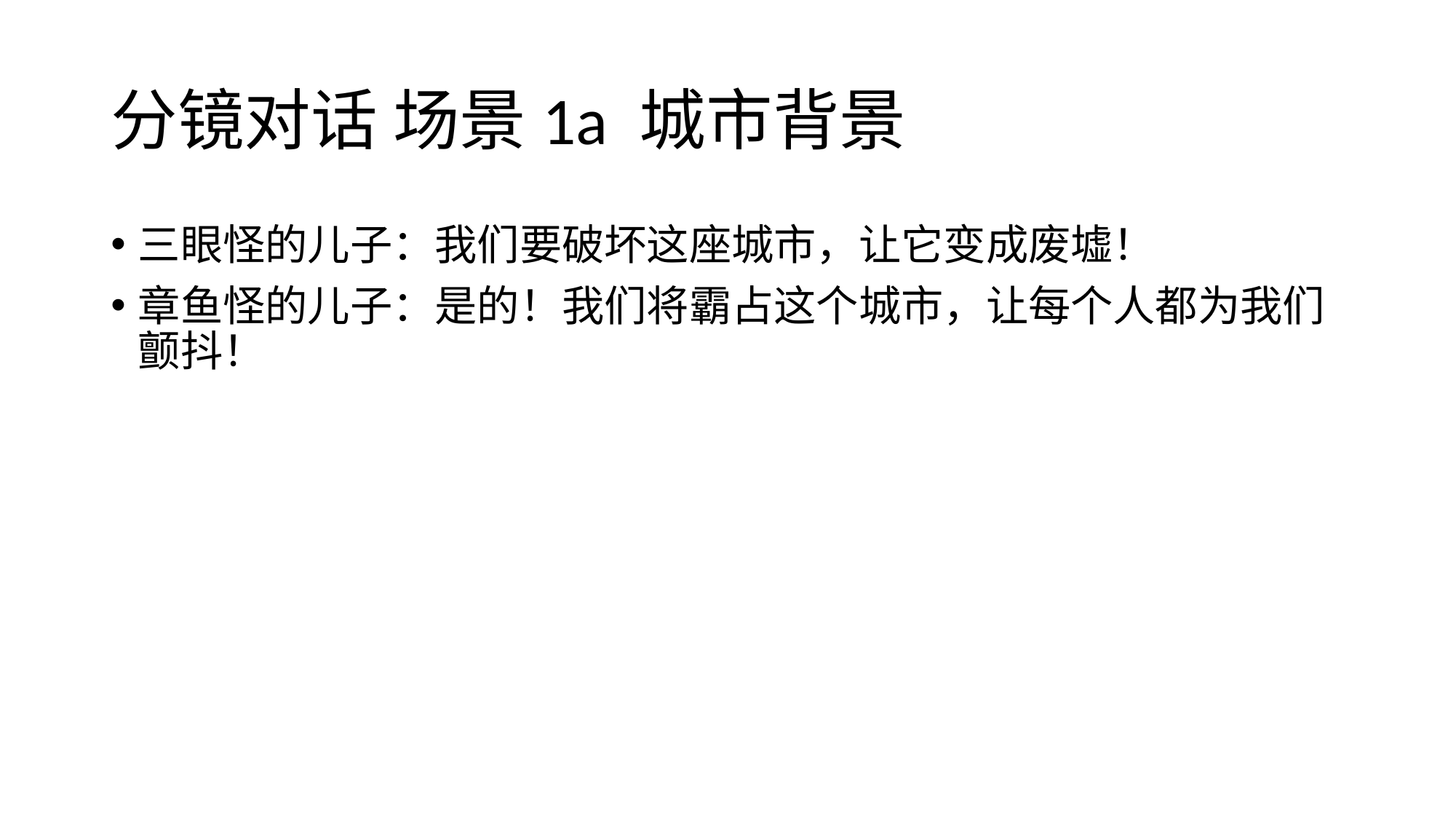

# 分镜对话 场景1a 城市背景
三眼怪的儿子：我们要破坏这座城市，让它变成废墟！
章鱼怪的儿子：是的！我们将霸占这个城市，让每个人都为我们颤抖！